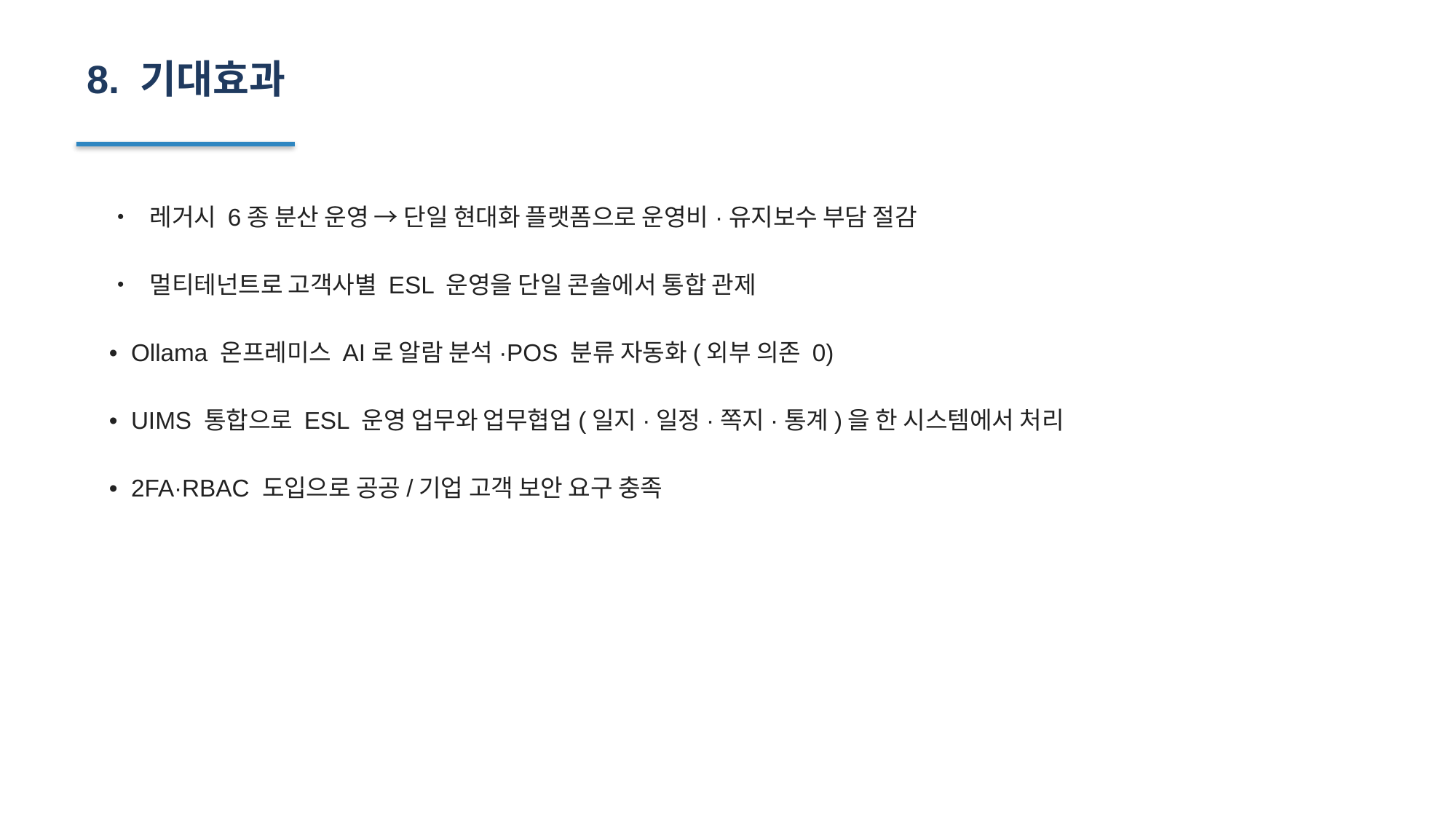

8. 기대효과

•  레거시 6종 분산 운영 → 단일 현대화 플랫폼으로 운영비·유지보수 부담 절감
•  멀티테넌트로 고객사별 ESL 운영을 단일 콘솔에서 통합 관제
•  Ollama 온프레미스 AI로 알람 분석·POS 분류 자동화(외부 의존 0)
•  UIMS 통합으로 ESL 운영 업무와 업무협업(일지·일정·쪽지·통계)을 한 시스템에서 처리
•  2FA·RBAC 도입으로 공공/기업 고객 보안 요구 충족